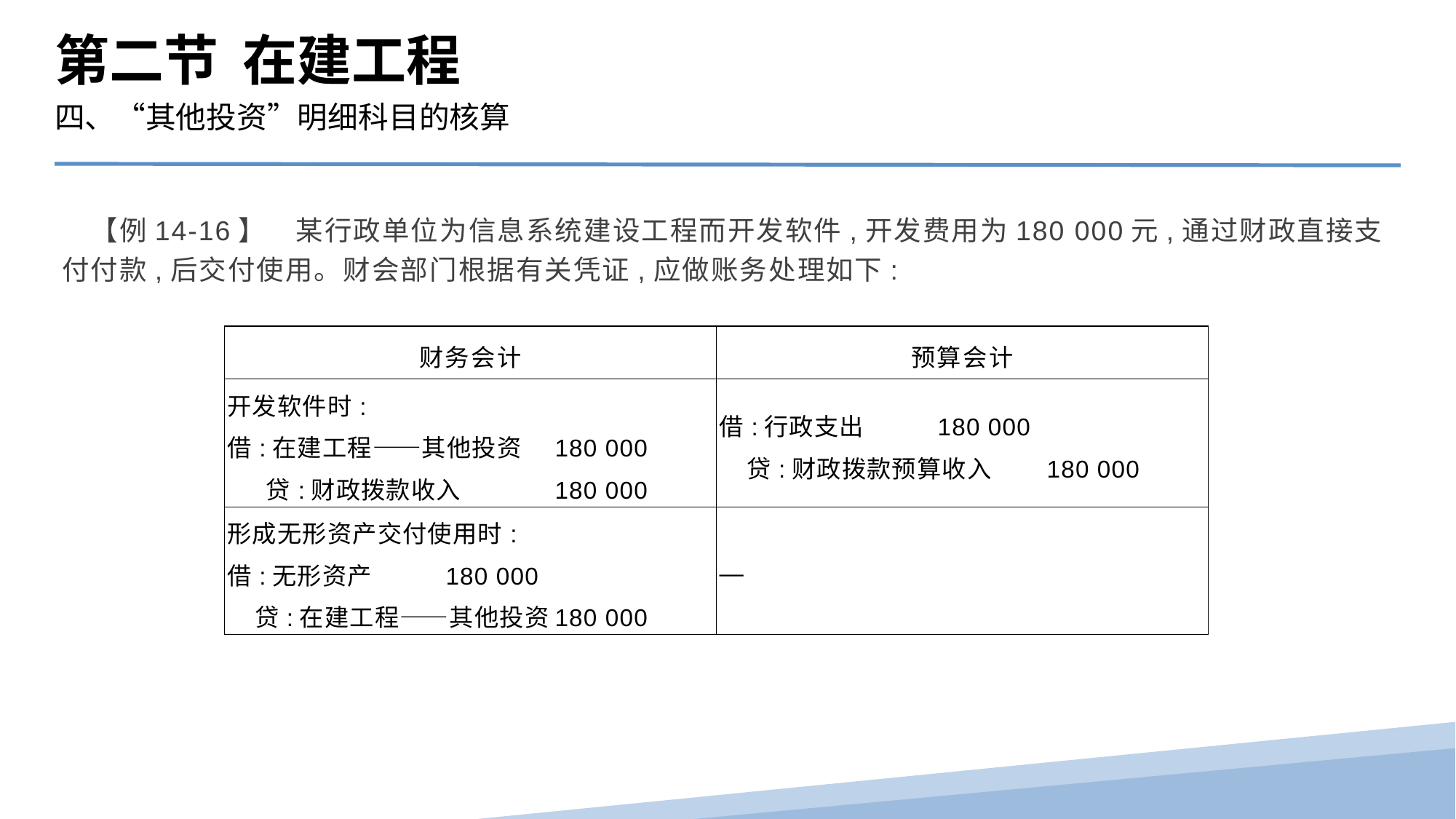

第二节  在建工程
四、“其他投资”明细科目的核算
　【例14-16】　某行政单位为信息系统建设工程而开发软件,开发费用为180 000元,通过财政直接支付付款,后交付使用。财会部门根据有关凭证,应做账务处理如下:
| 财务会计 | 预算会计 |
| --- | --- |
| 开发软件时: 借:在建工程——其他投资 180 000 贷:财政拨款收入 180 000 | 借:行政支出 180 000 贷:财政拨款预算收入 180 000 |
| 形成无形资产交付使用时: 借:无形资产 180 000 贷:在建工程——其他投资 180 000 | — |